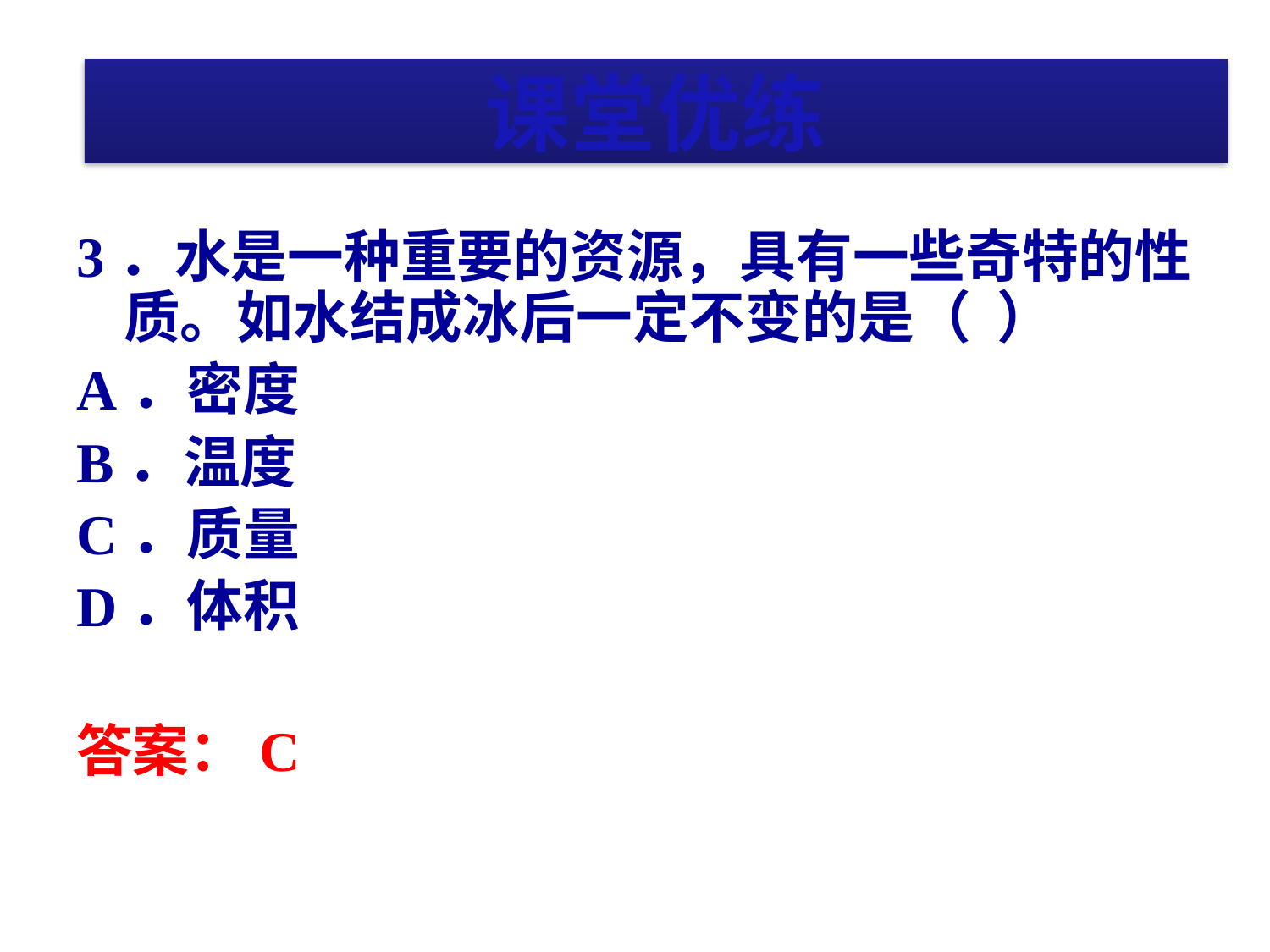

# 课堂优练
课堂优练
3．水是一种重要的资源，具有一些奇特的性质。如水结成冰后一定不变的是（  ）
A．密度
B．温度
C．质量
D．体积

答案：C